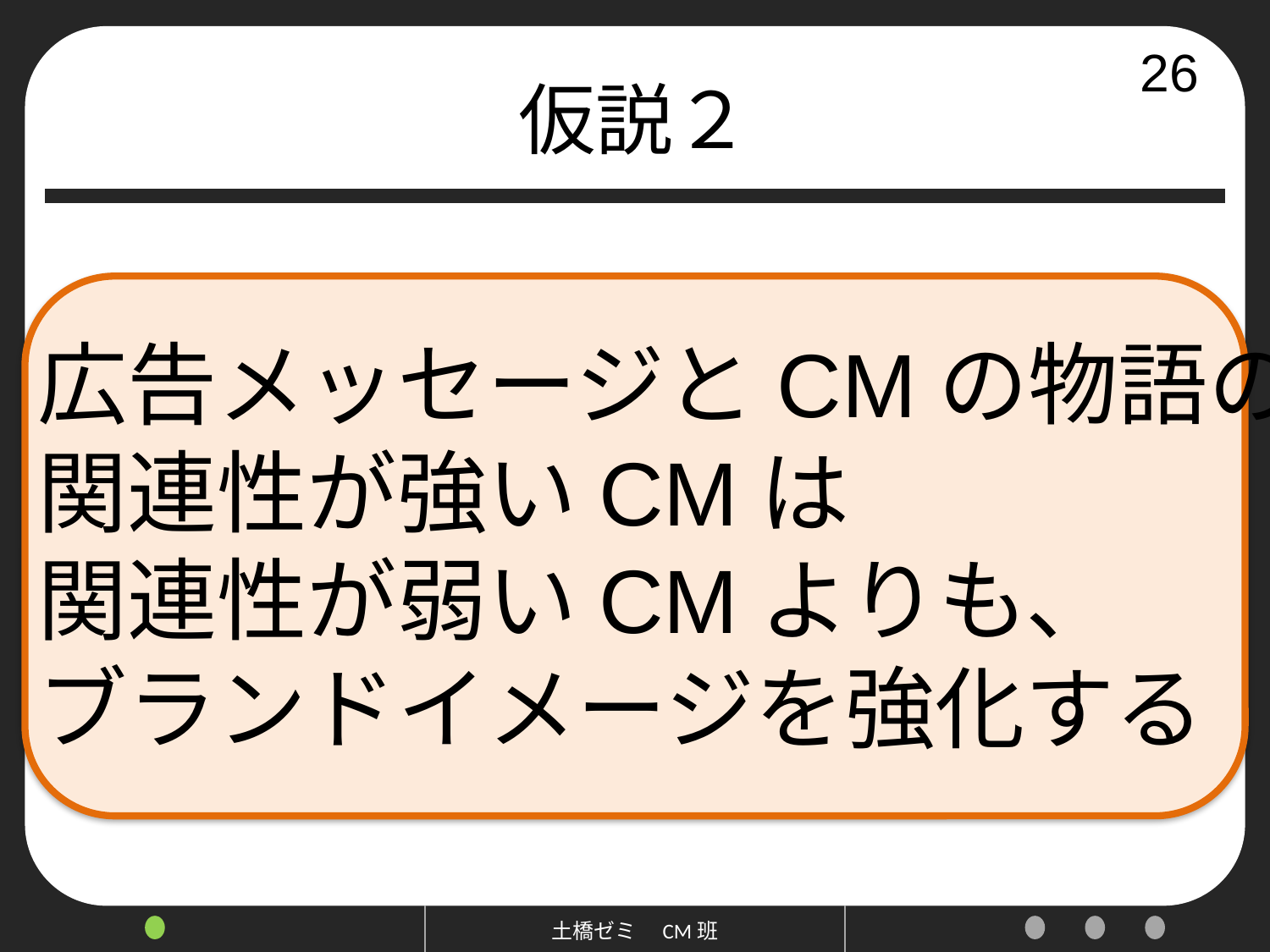

# 仮説２
26

広告メッセージとCMの物語の
関連性が強いCMは
関連性が弱いCMよりも、
ブランドイメージを強化する
土橋ゼミ　CM班